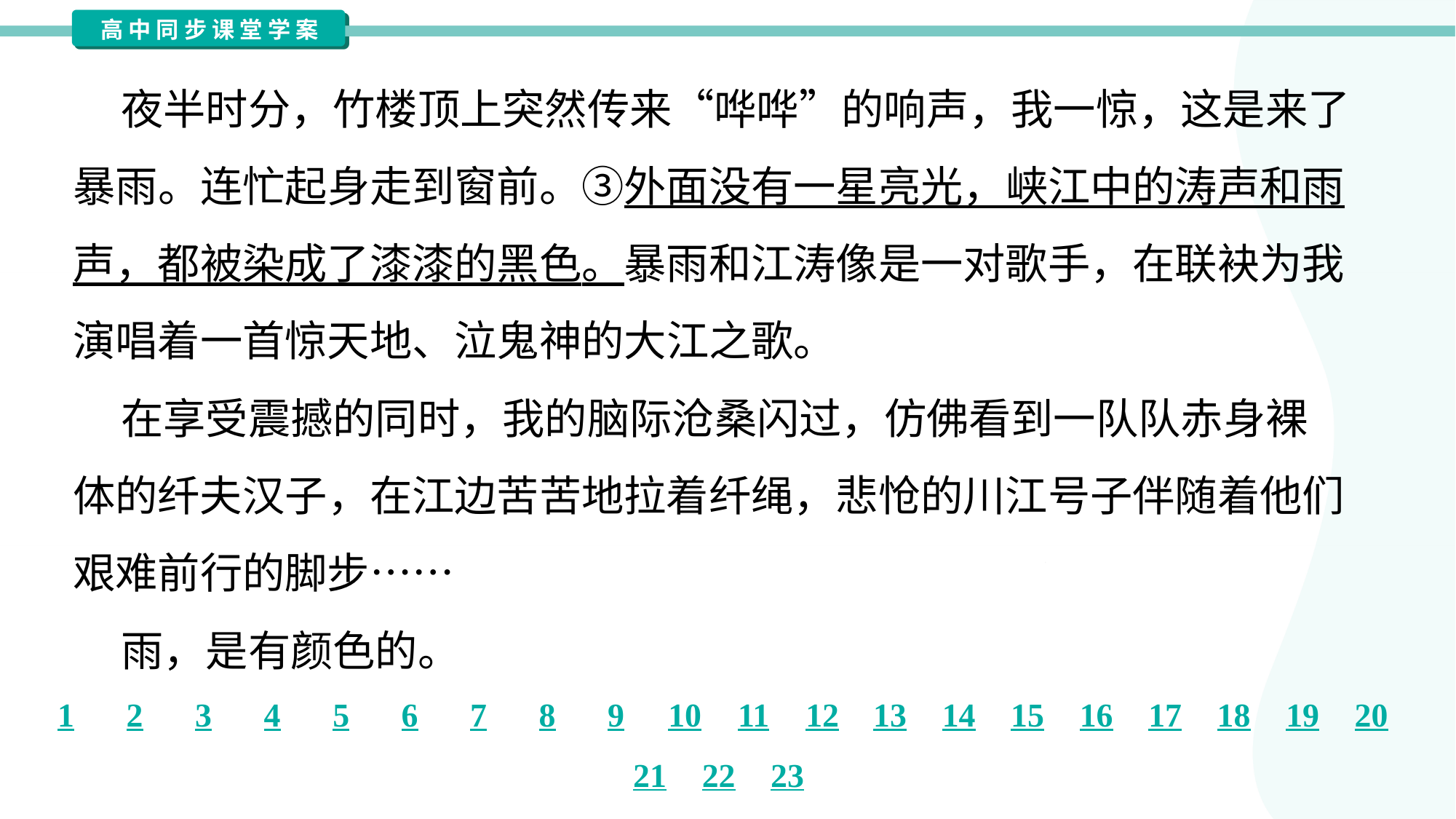

夜半时分，竹楼顶上突然传来“哗哗”的响声，我一惊，这是来了
暴雨。连忙起身走到窗前。③外面没有一星亮光，峡江中的涛声和雨
声，都被染成了漆漆的黑色。暴雨和江涛像是一对歌手，在联袂为我
演唱着一首惊天地、泣鬼神的大江之歌。
    在享受震撼的同时，我的脑际沧桑闪过，仿佛看到一队队赤身裸
体的纤夫汉子，在江边苦苦地拉着纤绳，悲怆的川江号子伴随着他们
艰难前行的脚步……
    雨，是有颜色的。